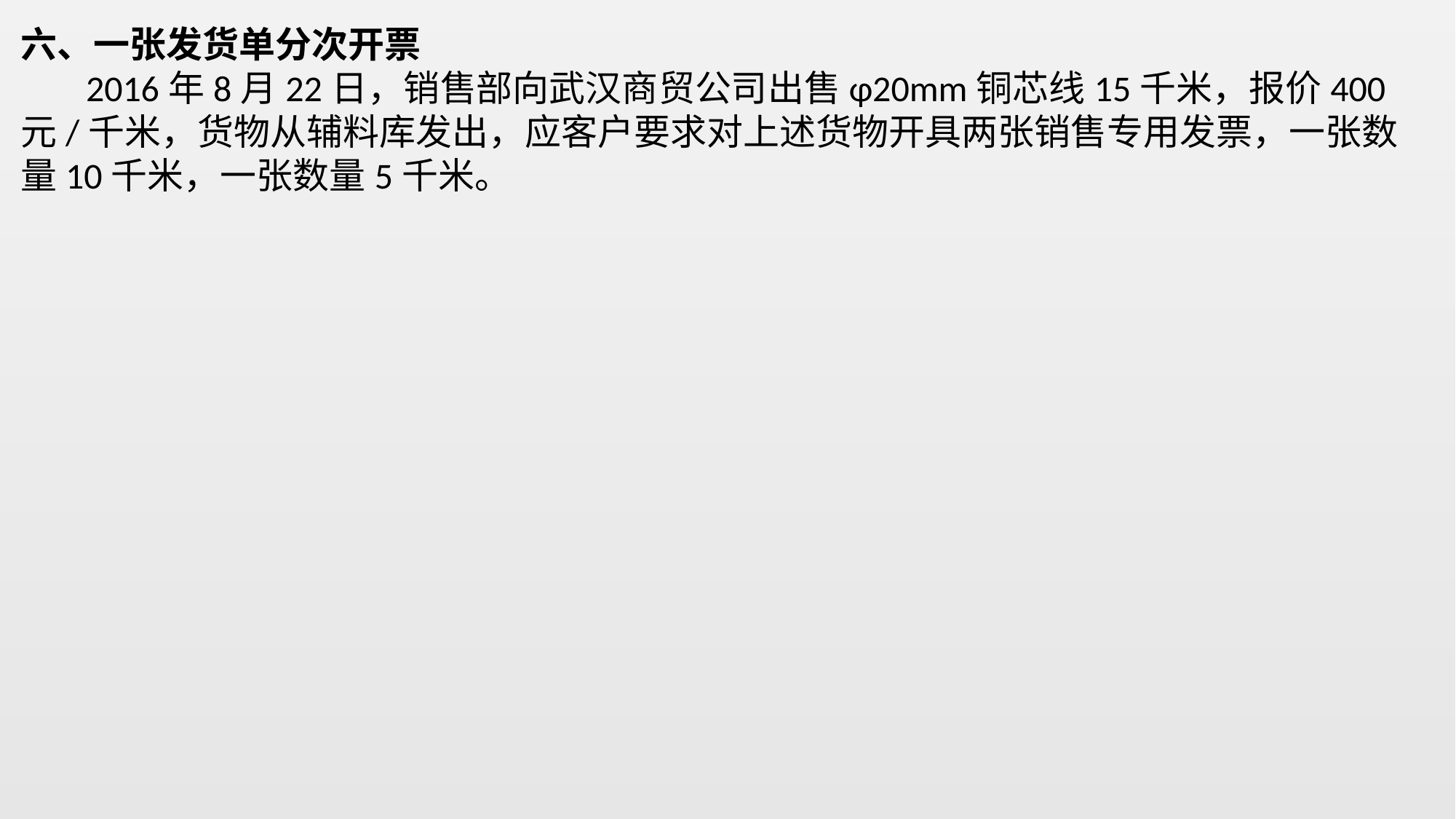

六、一张发货单分次开票
        2016年8月22日，销售部向武汉商贸公司出售ɸ20mm铜芯线15千米，报价400元/千米，货物从辅料库发出，应客户要求对上述货物开具两张销售专用发票，一张数量10千米，一张数量5千米。